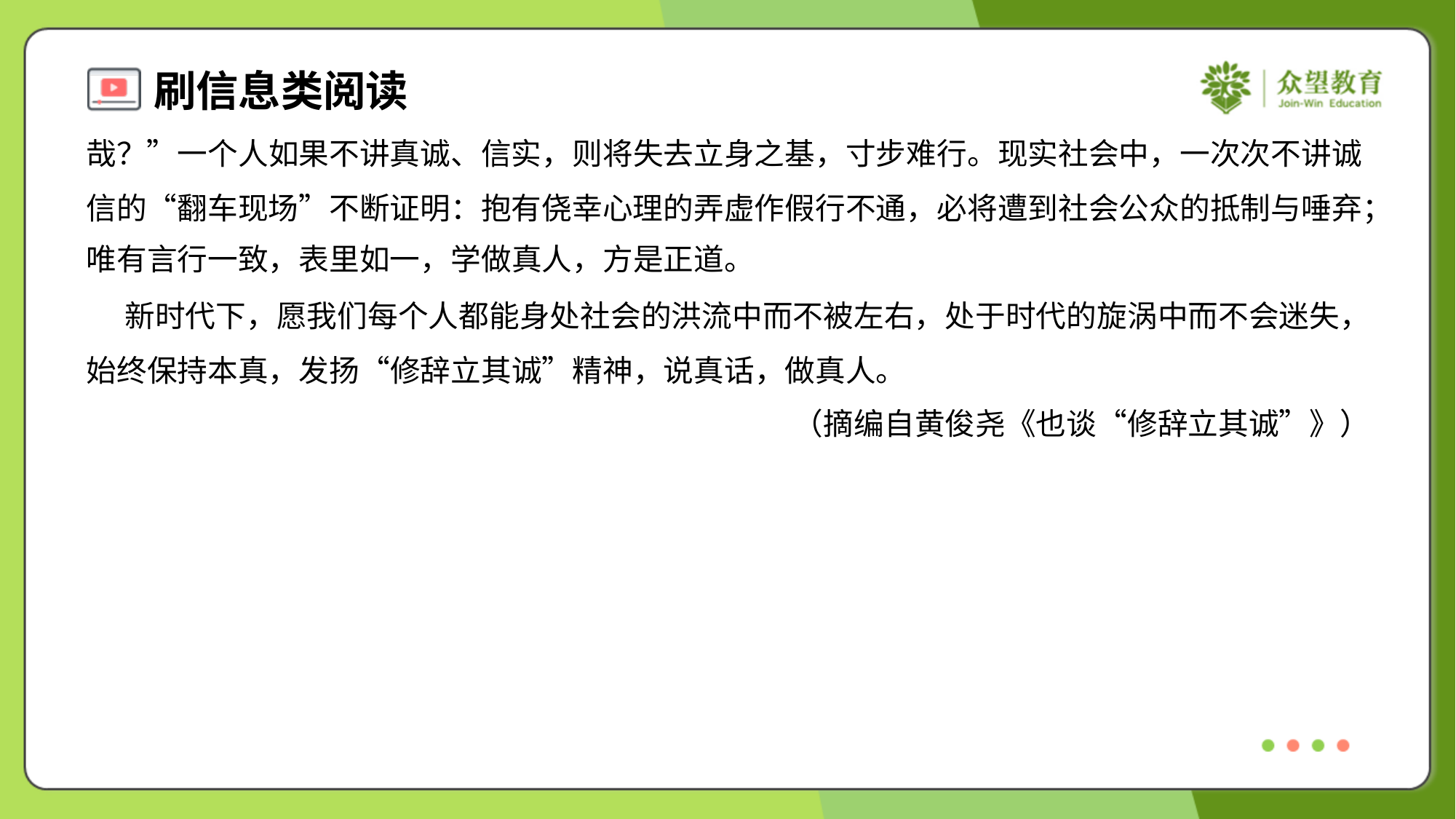

哉？”一个人如果不讲真诚、信实，则将失去立身之基，寸步难行。现实社会中，一次次不讲诚
信的“翻车现场”不断证明：抱有侥幸心理的弄虚作假行不通，必将遭到社会公众的抵制与唾弃；
唯有言行一致，表里如一，学做真人，方是正道。
    新时代下，愿我们每个人都能身处社会的洪流中而不被左右，处于时代的旋涡中而不会迷失，
始终保持本真，发扬“修辞立其诚”精神，说真话，做真人。
（摘编自黄俊尧《也谈“修辞立其诚”》）